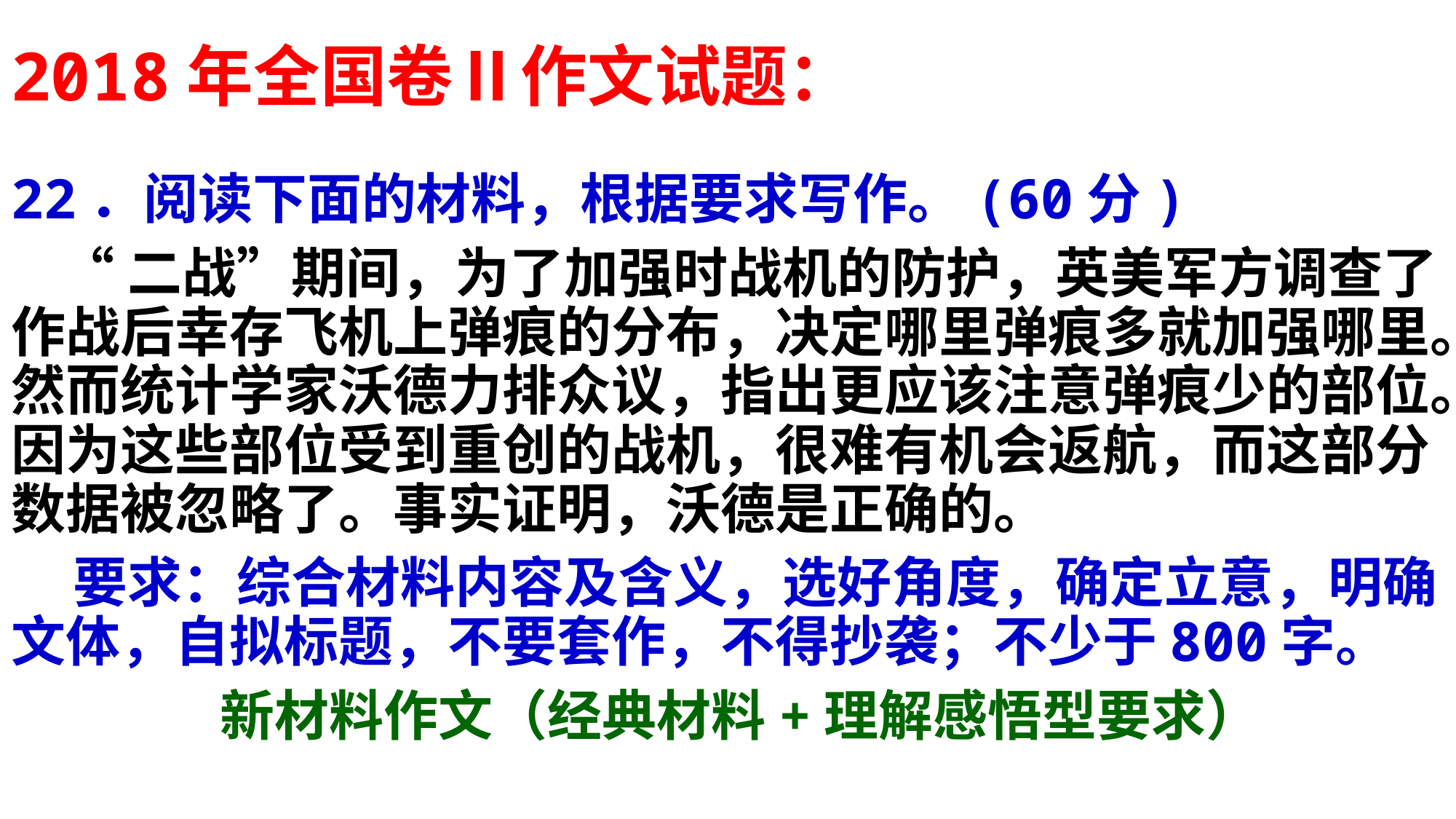

# 2018年全国卷Ⅱ作文试题：

22．阅读下面的材料，根据要求写作。(60分)
    “二战”期间，为了加强时战机的防护，英美军方调查了作战后幸存飞机上弹痕的分布，决定哪里弹痕多就加强哪里。然而统计学家沃德力排众议，指出更应该注意弹痕少的部位。因为这些部位受到重创的战机，很难有机会返航，而这部分数据被忽略了。事实证明，沃德是正确的。
    要求：综合材料内容及含义，选好角度，确定立意，明确文体，自拟标题，不要套作，不得抄袭；不少于800字。
 新材料作文（经典材料+理解感悟型要求）